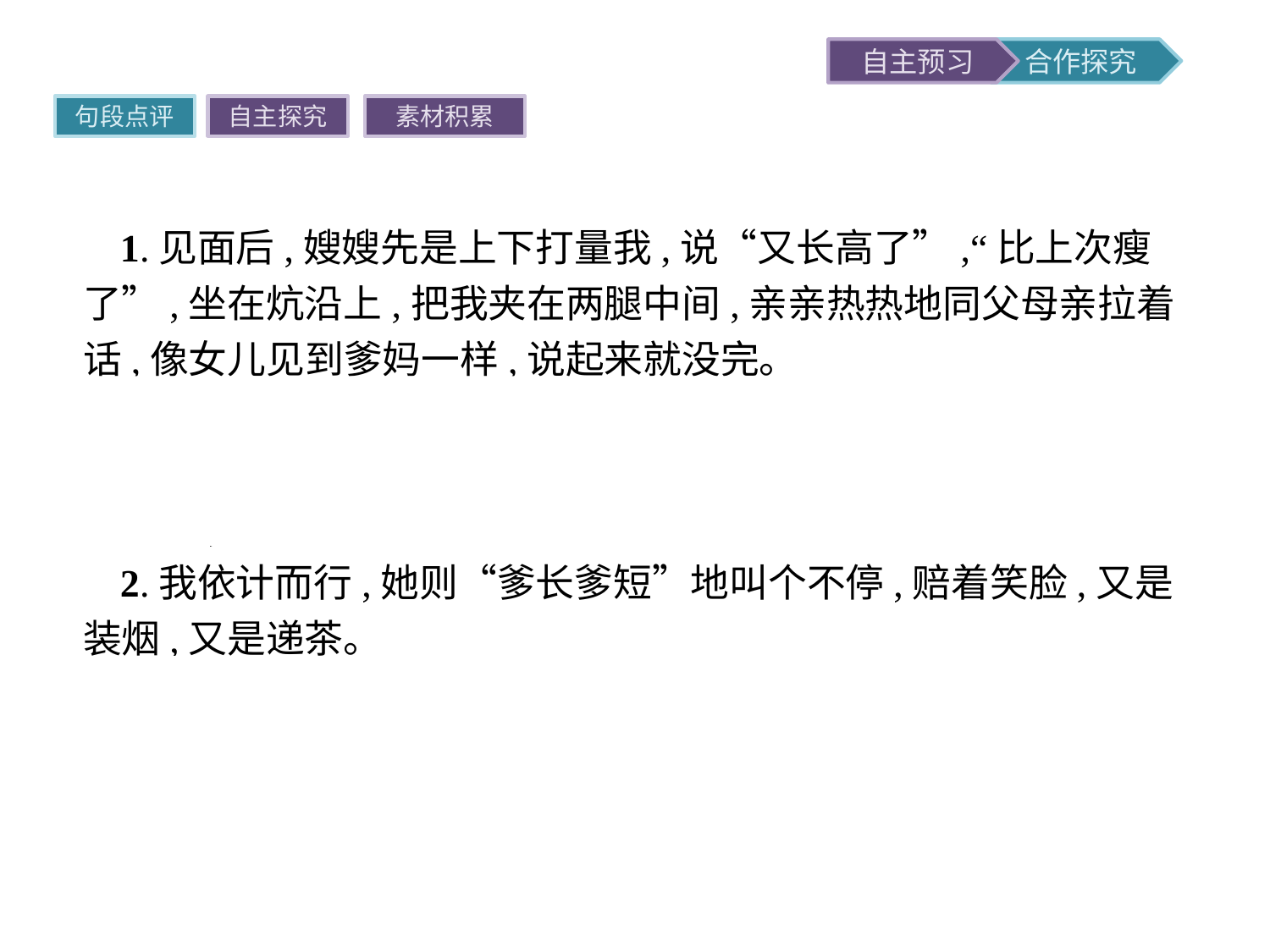

句段点评
自主探究
素材积累
1.见面后,嫂嫂先是上下打量我,说“又长高了”,“比上次瘦了”,坐在炕沿上,把我夹在两腿中间,亲亲热热地同父母亲拉着话,像女儿见到爹妈一样,说起来就没完。
点评运用语言描写、动作描写,生动形象地写出改嫁后的嫂嫂依然关心“我”的父母和“我”,表现出嫂嫂是一个善良、有爱心的人,体现了人间的真情及人性美。
2.我依计而行,她则“爹长爹短”地叫个不停,赔着笑脸,又是装烟,又是递茶。
点评描写嫂嫂的语言、动作和神态,写嫂嫂护着闯祸的“我”,体现了她的善良、乖巧以及对“我”的疼爱。